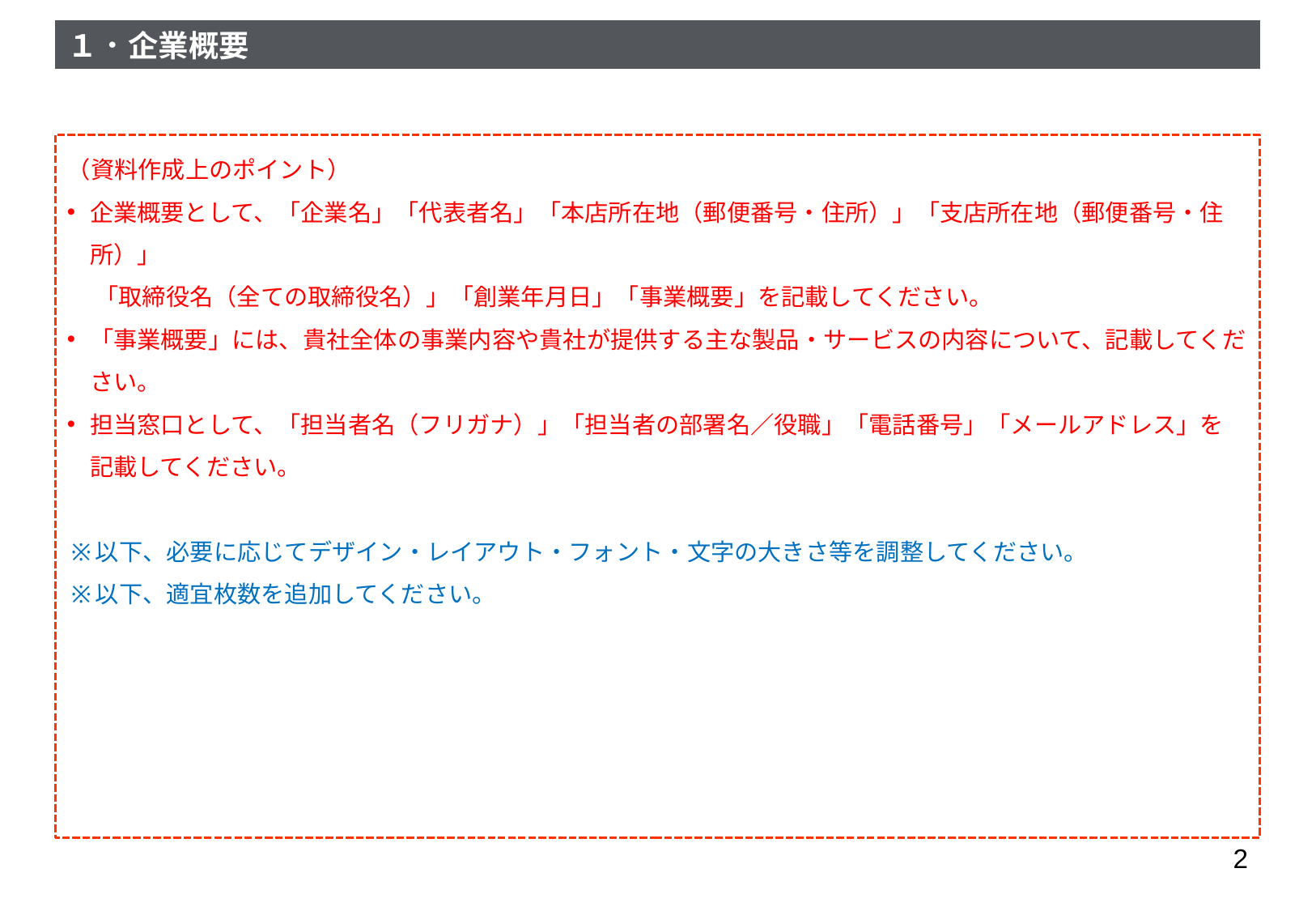

（資料作成上のポイント）
企業概要として、「企業名」「代表者名」「本店所在地（郵便番号・住所）」「支店所在地（郵便番号・住所）」
 「取締役名（全ての取締役名）」「創業年月日」「事業概要」を記載してください。
「事業概要」には、貴社全体の事業内容や貴社が提供する主な製品・サービスの内容について、記載してください。
担当窓口として、「担当者名（フリガナ）」「担当者の部署名／役職」「電話番号」「メールアドレス」を記載してください。

以下、必要に応じてデザイン・レイアウト・フォント・文字の大きさ等を調整してください。
以下、適宜枚数を追加してください。